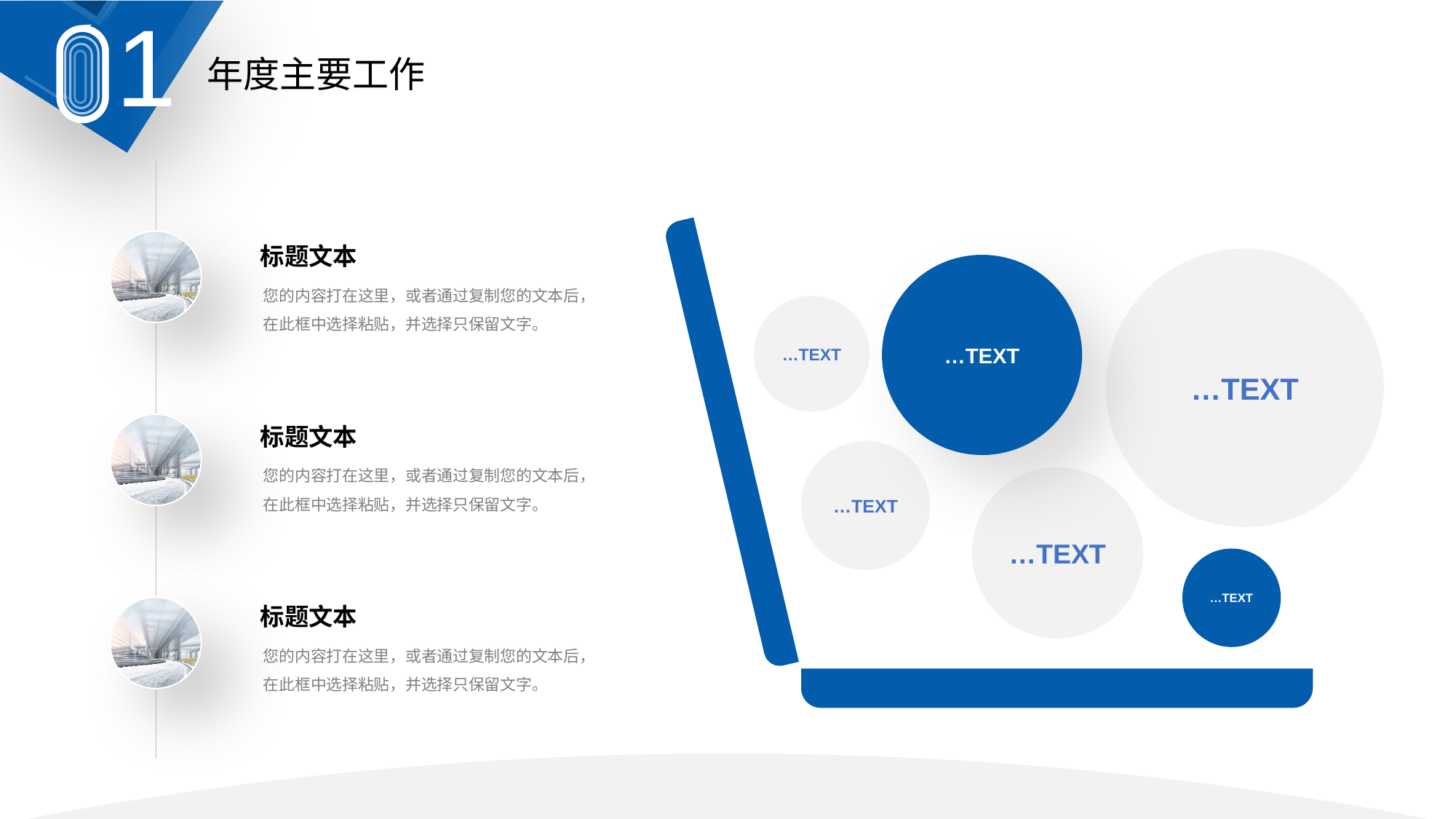

1

年度主要工作

标题文本
…TEXT
…TEXT
您的内容打在这里，或者通过复制您的文本后，在此框中选择粘贴，并选择只保留文字。
…TEXT

标题文本
…TEXT
您的内容打在这里，或者通过复制您的文本后，在此框中选择粘贴，并选择只保留文字。
…TEXT
…TEXT
标题文本

您的内容打在这里，或者通过复制您的文本后，在此框中选择粘贴，并选择只保留文字。